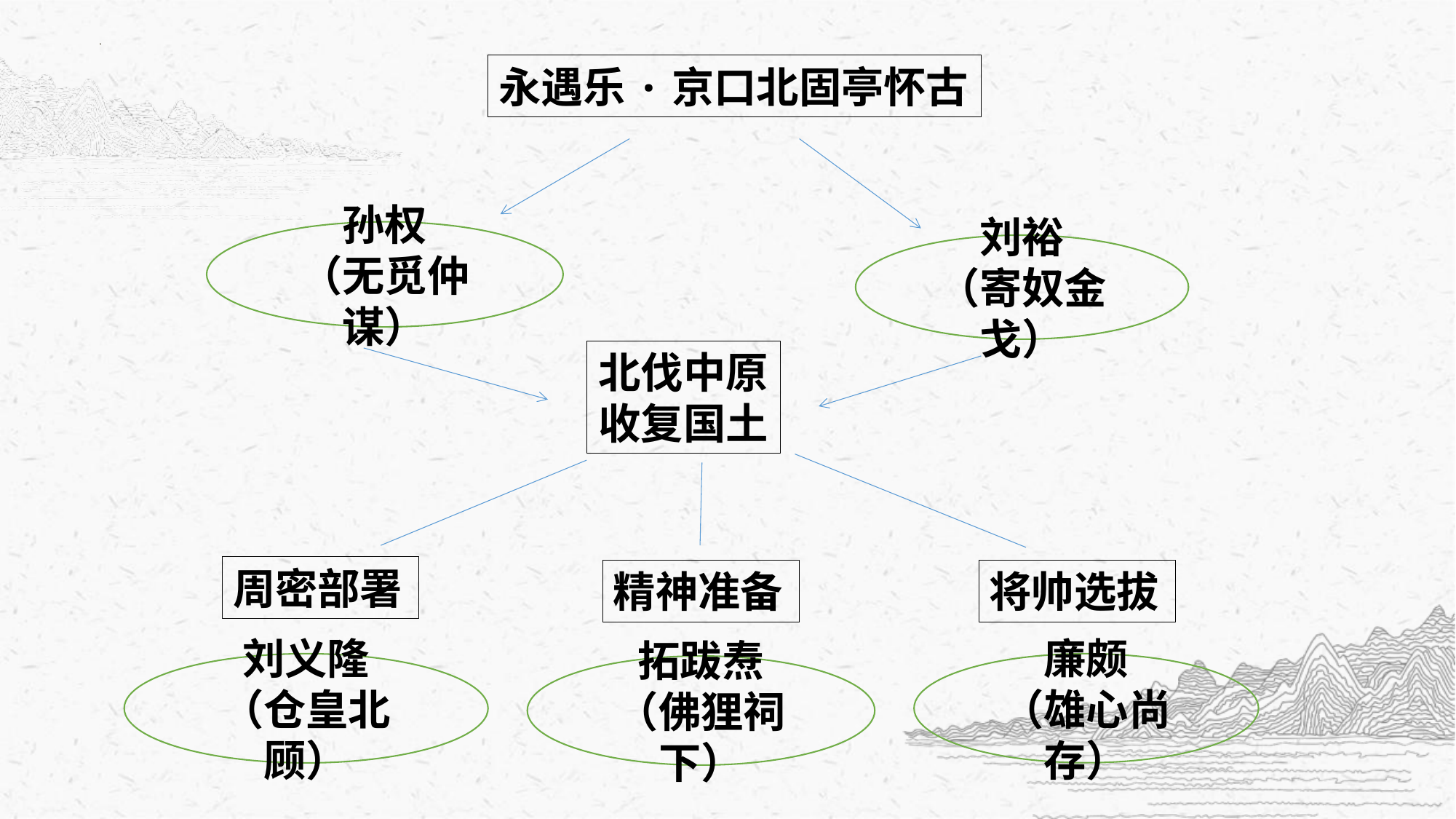

永遇乐·京口北固亭怀古
孙权
（无觅仲谋）
刘裕
（寄奴金戈）
北伐中原
收复国土
周密部署
精神准备
将帅选拔
刘义隆
（仓皇北顾）
廉颇
（雄心尚存）
拓跋焘
（佛狸祠下）